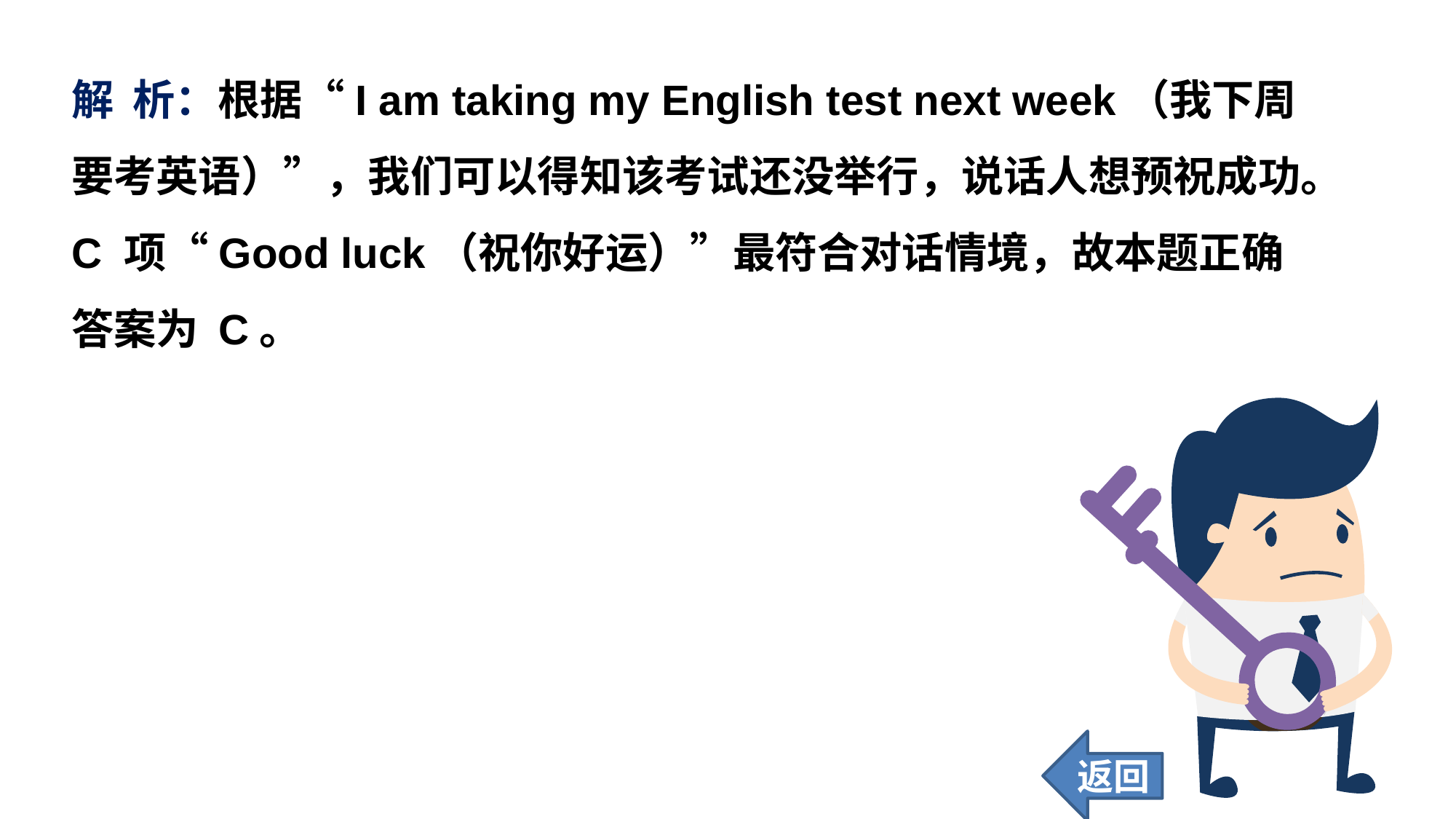

解  析：根据“I am taking my English test next week（我下周要考英语）”，我们可以得知该考试还没举行，说话人想预祝成功。C 项“Good luck（祝你好运）”最符合对话情境，故本题正确答案为 C。

返回
124